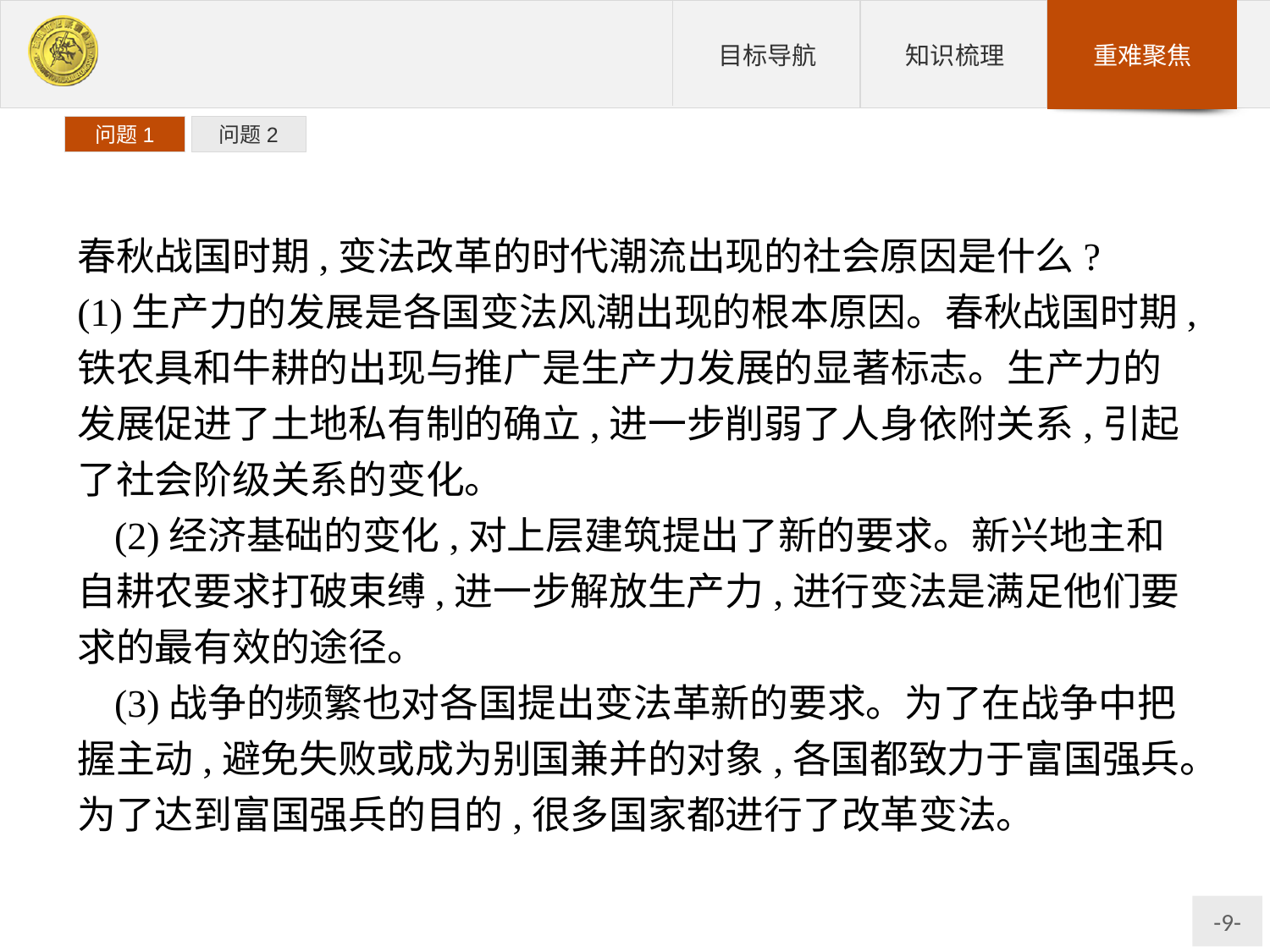

问题1
问题2
春秋战国时期,变法改革的时代潮流出现的社会原因是什么?
(1)生产力的发展是各国变法风潮出现的根本原因。春秋战国时期,铁农具和牛耕的出现与推广是生产力发展的显著标志。生产力的发展促进了土地私有制的确立,进一步削弱了人身依附关系,引起了社会阶级关系的变化。
(2)经济基础的变化,对上层建筑提出了新的要求。新兴地主和自耕农要求打破束缚,进一步解放生产力,进行变法是满足他们要求的最有效的途径。
(3)战争的频繁也对各国提出变法革新的要求。为了在战争中把握主动,避免失败或成为别国兼并的对象,各国都致力于富国强兵。为了达到富国强兵的目的,很多国家都进行了改革变法。